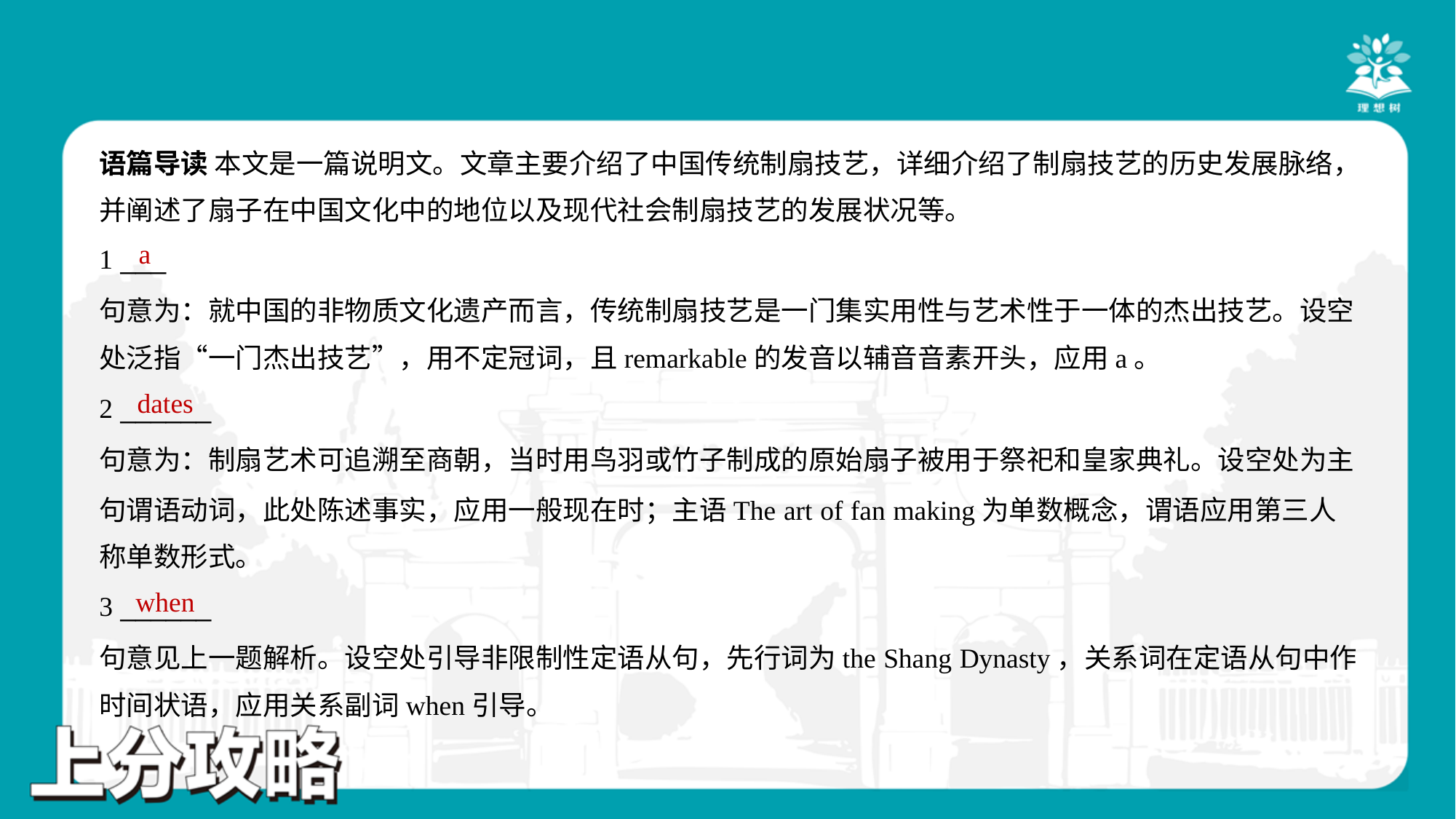

语篇导读 本文是一篇说明文。文章主要介绍了中国传统制扇技艺，详细介绍了制扇技艺的历史发展脉络，
并阐述了扇子在中国文化中的地位以及现代社会制扇技艺的发展状况等。
a
1 ___
句意为：就中国的非物质文化遗产而言，传统制扇技艺是一门集实用性与艺术性于一体的杰出技艺。设空
处泛指“一门杰出技艺”，用不定冠词，且remarkable的发音以辅音音素开头，应用a。
dates
2 ______
句意为：制扇艺术可追溯至商朝，当时用鸟羽或竹子制成的原始扇子被用于祭祀和皇家典礼。设空处为主
句谓语动词，此处陈述事实，应用一般现在时；主语The art of fan making为单数概念，谓语应用第三人
称单数形式。
when
3 ______
句意见上一题解析。设空处引导非限制性定语从句，先行词为the Shang Dynasty，关系词在定语从句中作
时间状语，应用关系副词when引导。